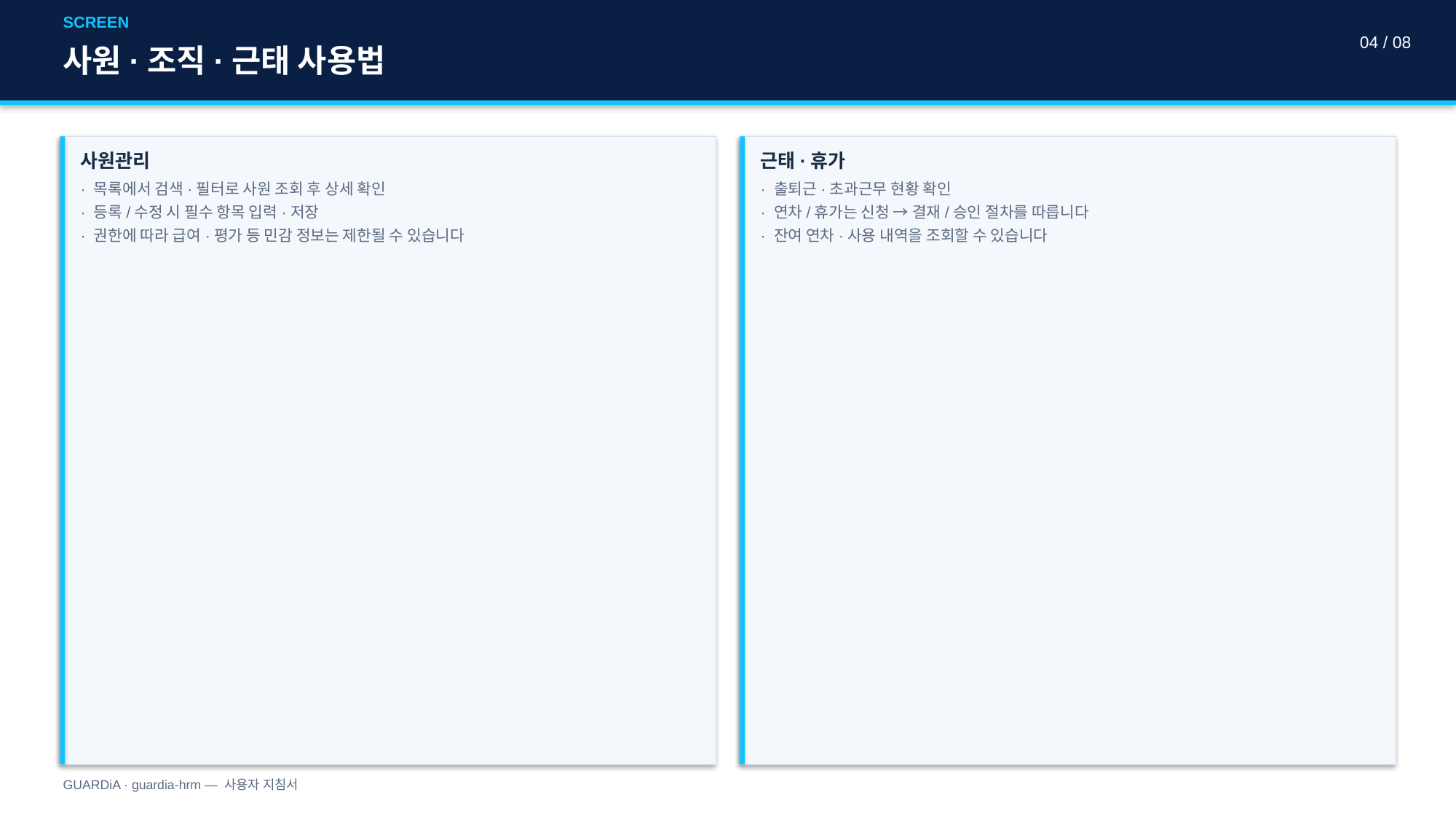

SCREEN
04 / 08
사원·조직·근태 사용법

사원관리
· 목록에서 검색·필터로 사원 조회 후 상세 확인
· 등록/수정 시 필수 항목 입력·저장
· 권한에 따라 급여·평가 등 민감 정보는 제한될 수 있습니다
근태·휴가
· 출퇴근·초과근무 현황 확인
· 연차/휴가는 신청 → 결재/승인 절차를 따릅니다
· 잔여 연차·사용 내역을 조회할 수 있습니다
GUARDiA · guardia-hrm — 사용자 지침서